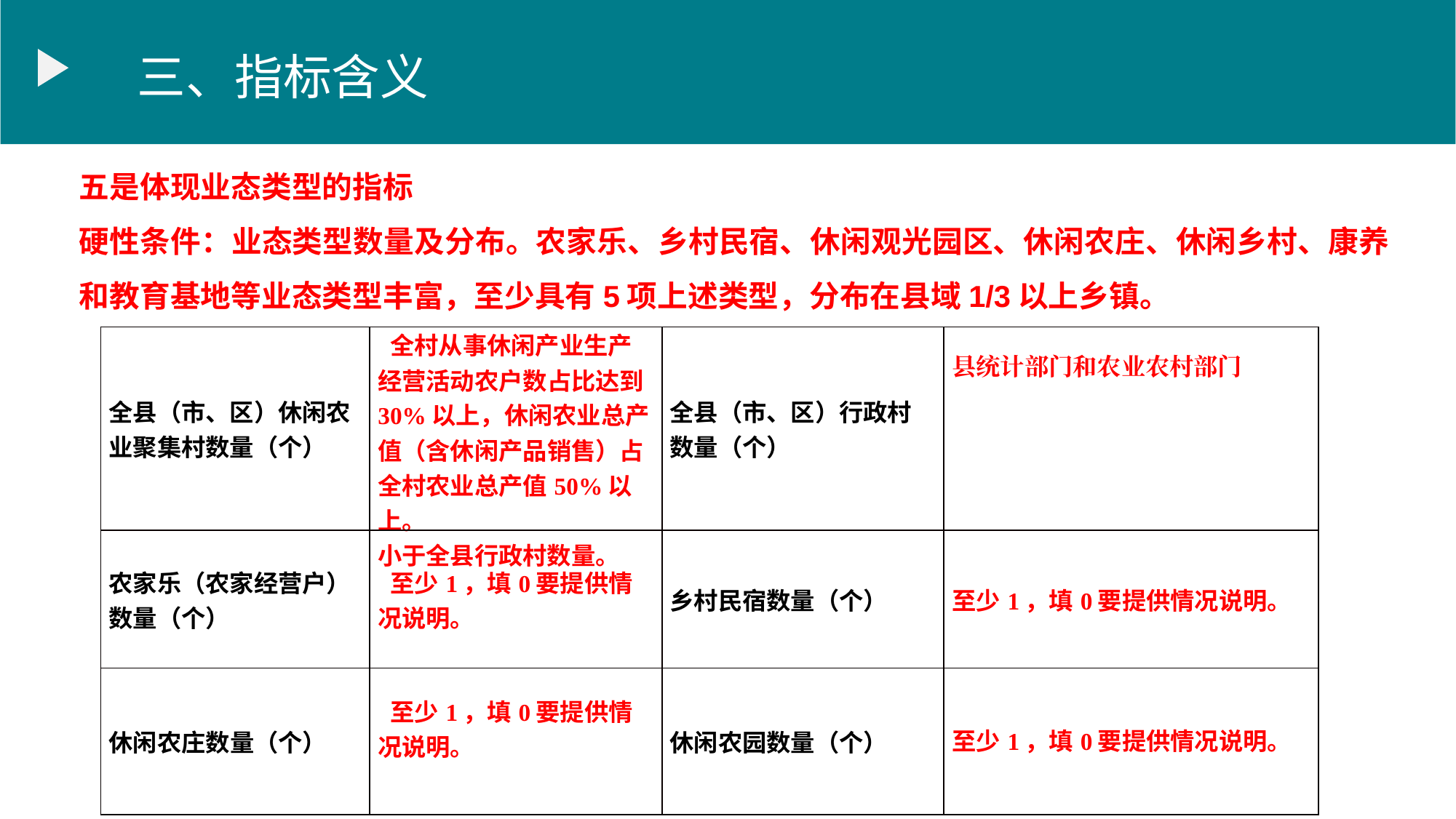

三、指标含义

五是体现业态类型的指标
硬性条件：业态类型数量及分布。农家乐、乡村民宿、休闲观光园区、休闲农庄、休闲乡村、康养和教育基地等业态类型丰富，至少具有5项上述类型，分布在县域1/3以上乡镇。

| 全县（市、区）休闲农业聚集村数量（个） | 全村从事休闲产业生产经营活动农户数占比达到30%以上，休闲农业总产值（含休闲产品销售）占全村农业总产值50%以上。 小于全县行政村数量。 | 全县（市、区）行政村数量（个） | 县统计部门和农业农村部门 |
| --- | --- | --- | --- |
| 农家乐（农家经营户）数量（个） | 至少1，填0要提供情况说明。 | 乡村民宿数量（个） | 至少1，填0要提供情况说明。 |
| 休闲农庄数量（个） | 至少1，填0要提供情况说明。 | 休闲农园数量（个） | 至少1，填0要提供情况说明。 |